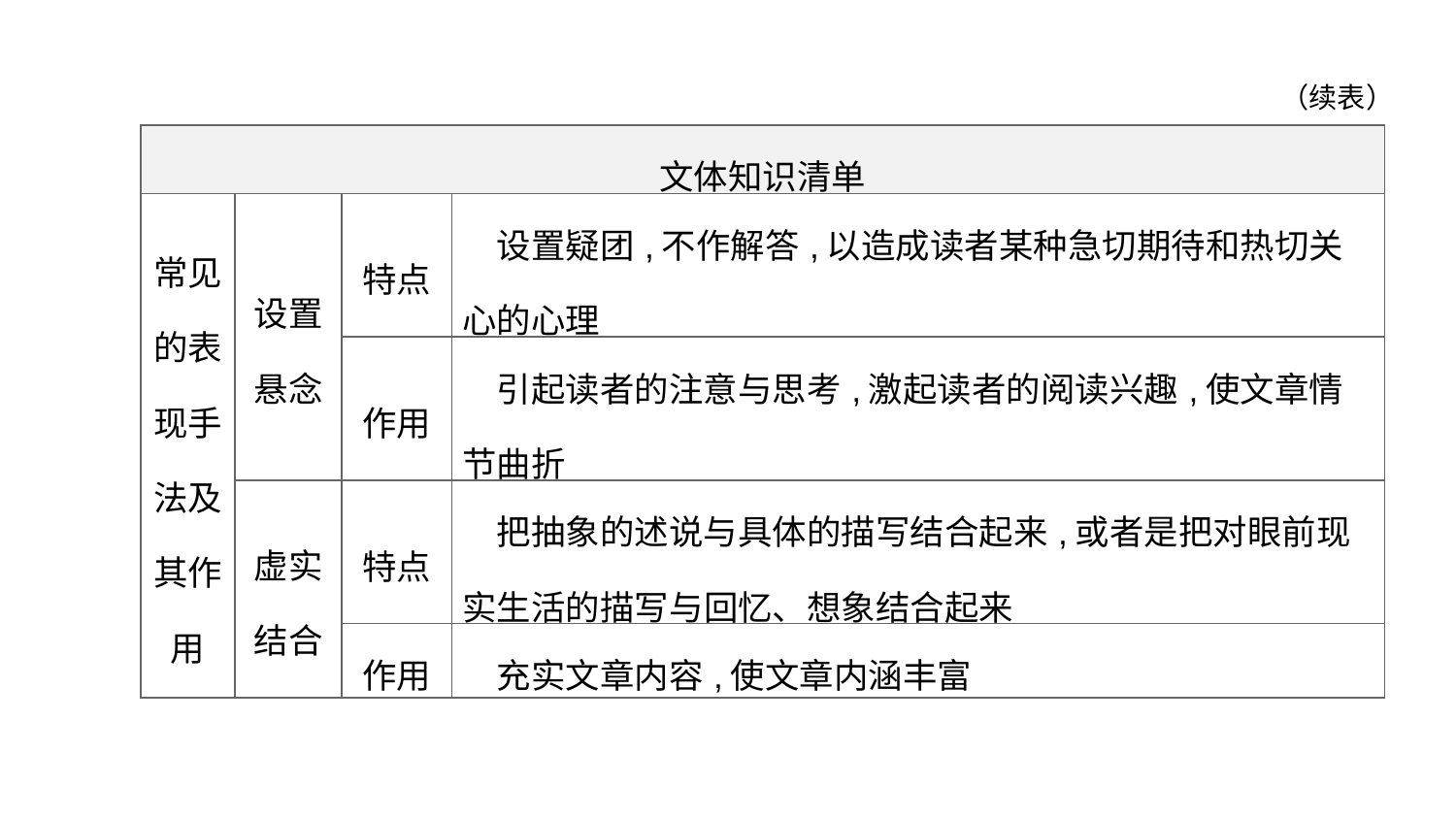

（续表）
| 文体知识清单 |  |  |  |
| --- | --- | --- | --- |
| 常见的表现手法及其作用 | 设置 悬念 | 特点 | 设置疑团,不作解答,以造成读者某种急切期待和热切关心的心理 |
|  |  | 作用 | 引起读者的注意与思考,激起读者的阅读兴趣,使文章情节曲折 |
|  | 虚实 结合 | 特点 | 把抽象的述说与具体的描写结合起来,或者是把对眼前现实生活的描写与回忆、想象结合起来 |
|  |  | 作用 | 充实文章内容,使文章内涵丰富 |